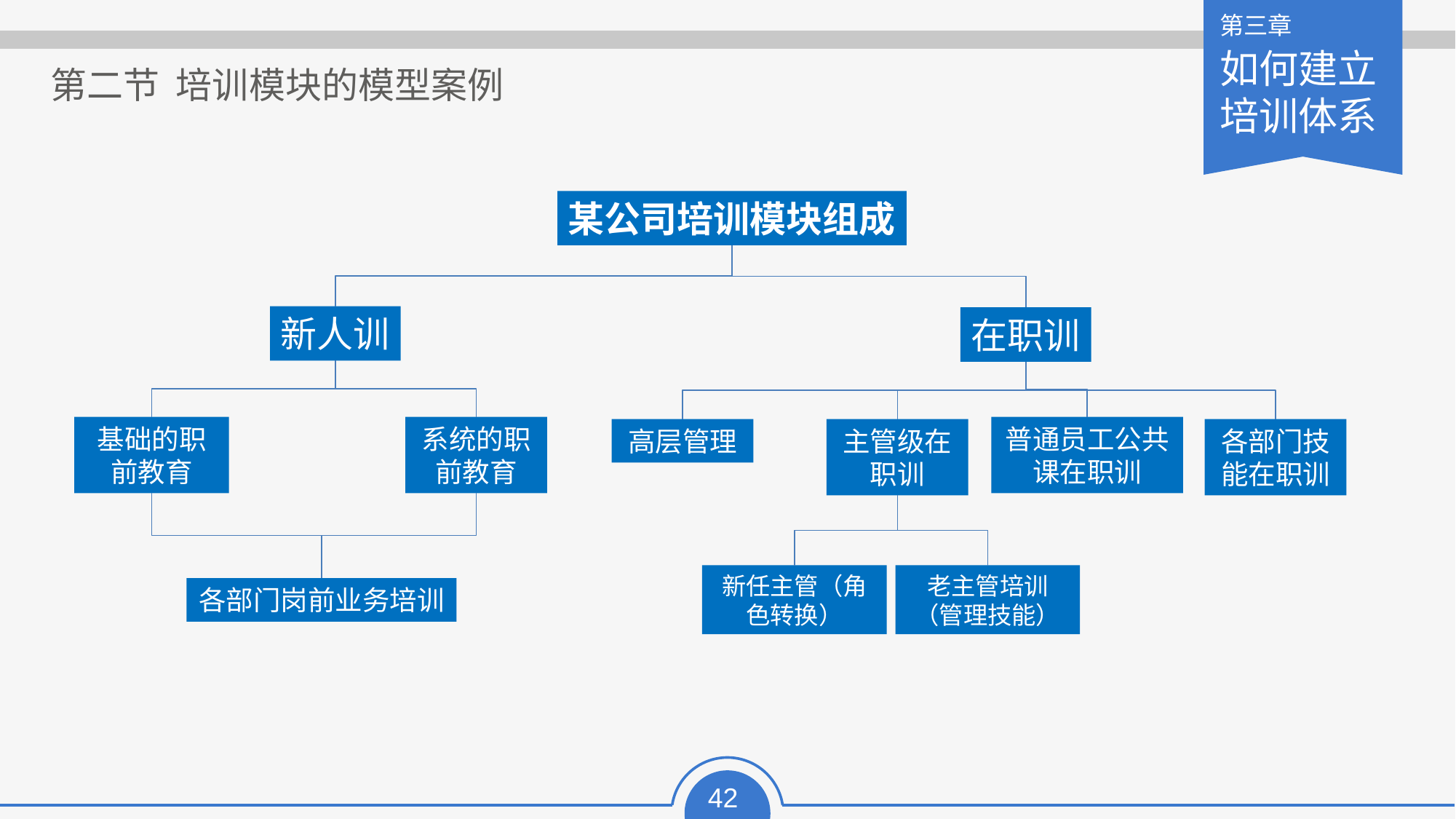

第二节  培训模块的模型案例
某公司培训模块组成
新人训
在职训
普通员工公共课在职训
基础的职前教育
系统的职前教育
高层管理
主管级在职训
各部门技能在职训
新任主管（角色转换）
老主管培训（管理技能）
各部门岗前业务培训